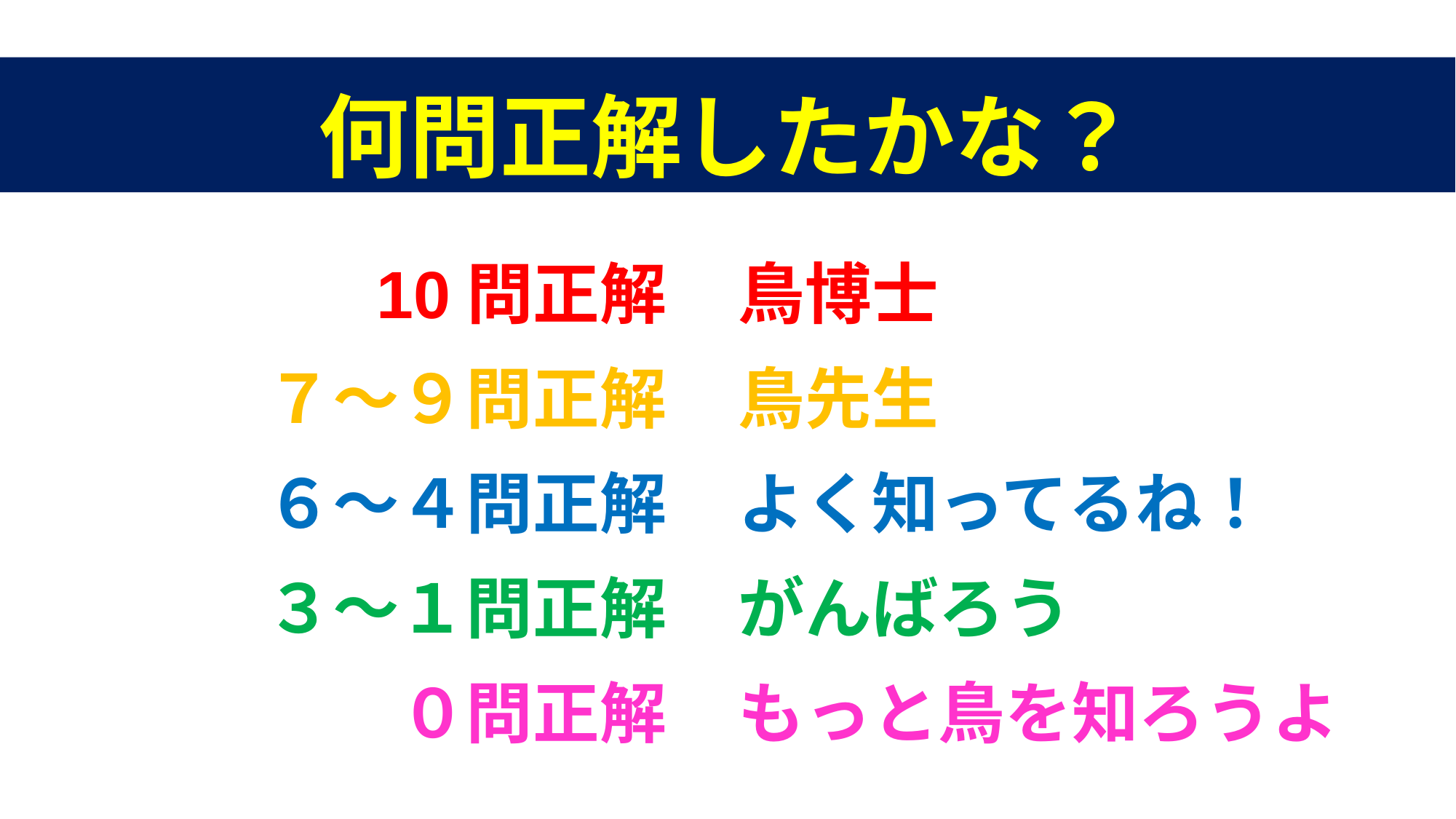

何問正解したかな？
10問正解
鳥博士
７～９問正解
鳥先生
６～４問正解
よく知ってるね！
３～１問正解
がんばろう
０問正解
もっと鳥を知ろうよ